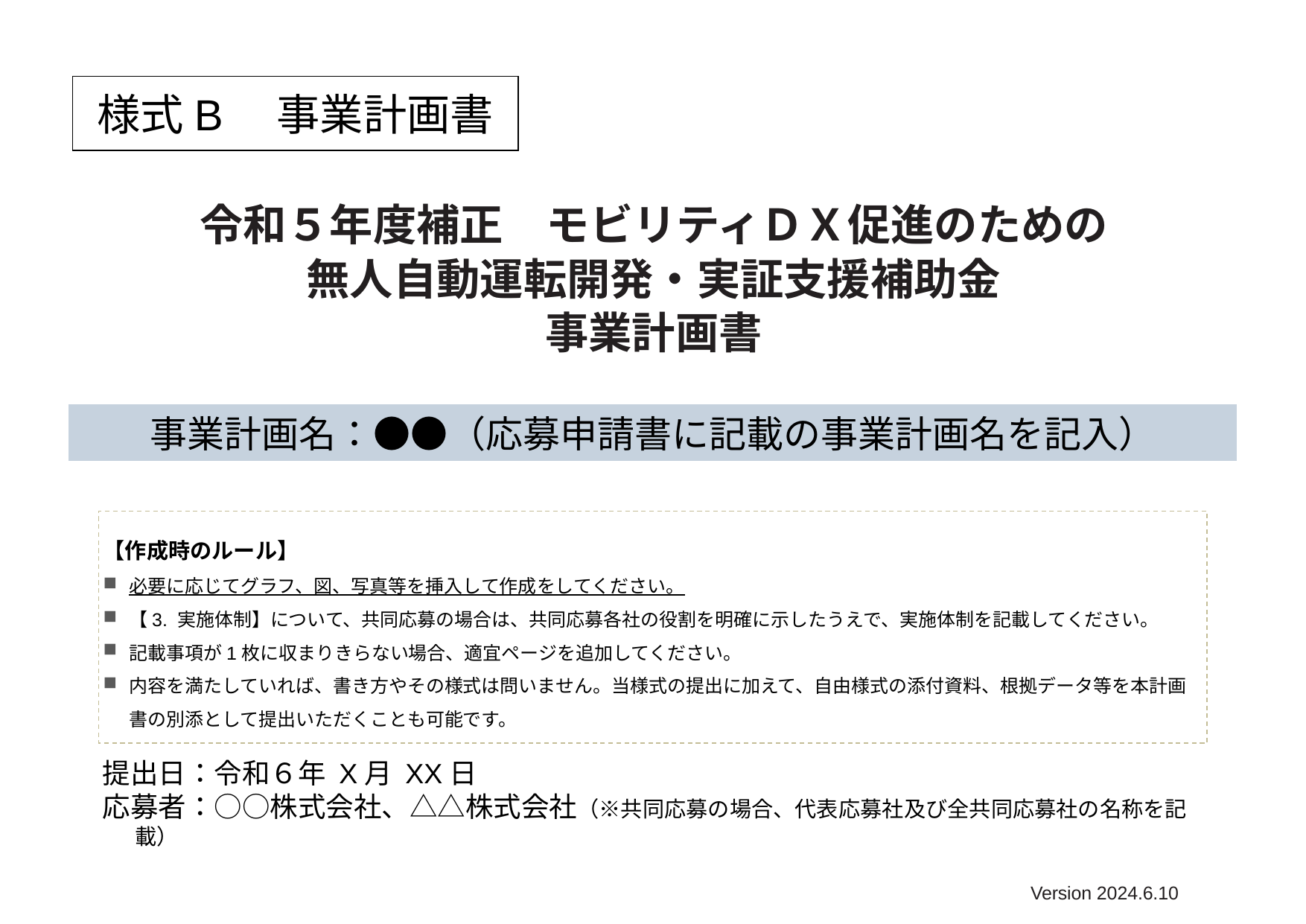

様式B　事業計画書
令和５年度補正　モビリティＤＸ促進のための
無人自動運転開発・実証支援補助金
事業計画書
事業計画名：●●（応募申請書に記載の事業計画名を記入）
【作成時のルール】
必要に応じてグラフ、図、写真等を挿入して作成をしてください。
【3. 実施体制】について、共同応募の場合は、共同応募各社の役割を明確に示したうえで、実施体制を記載してください。
記載事項が1枚に収まりきらない場合、適宜ページを追加してください。
内容を満たしていれば、書き方やその様式は問いません。当様式の提出に加えて、自由様式の添付資料、根拠データ等を本計画書の別添として提出いただくことも可能です。
提出日：令和６年 X月 XX日
応募者：○○株式会社、△△株式会社（※共同応募の場合、代表応募社及び全共同応募社の名称を記載）
Version 2024.6.10